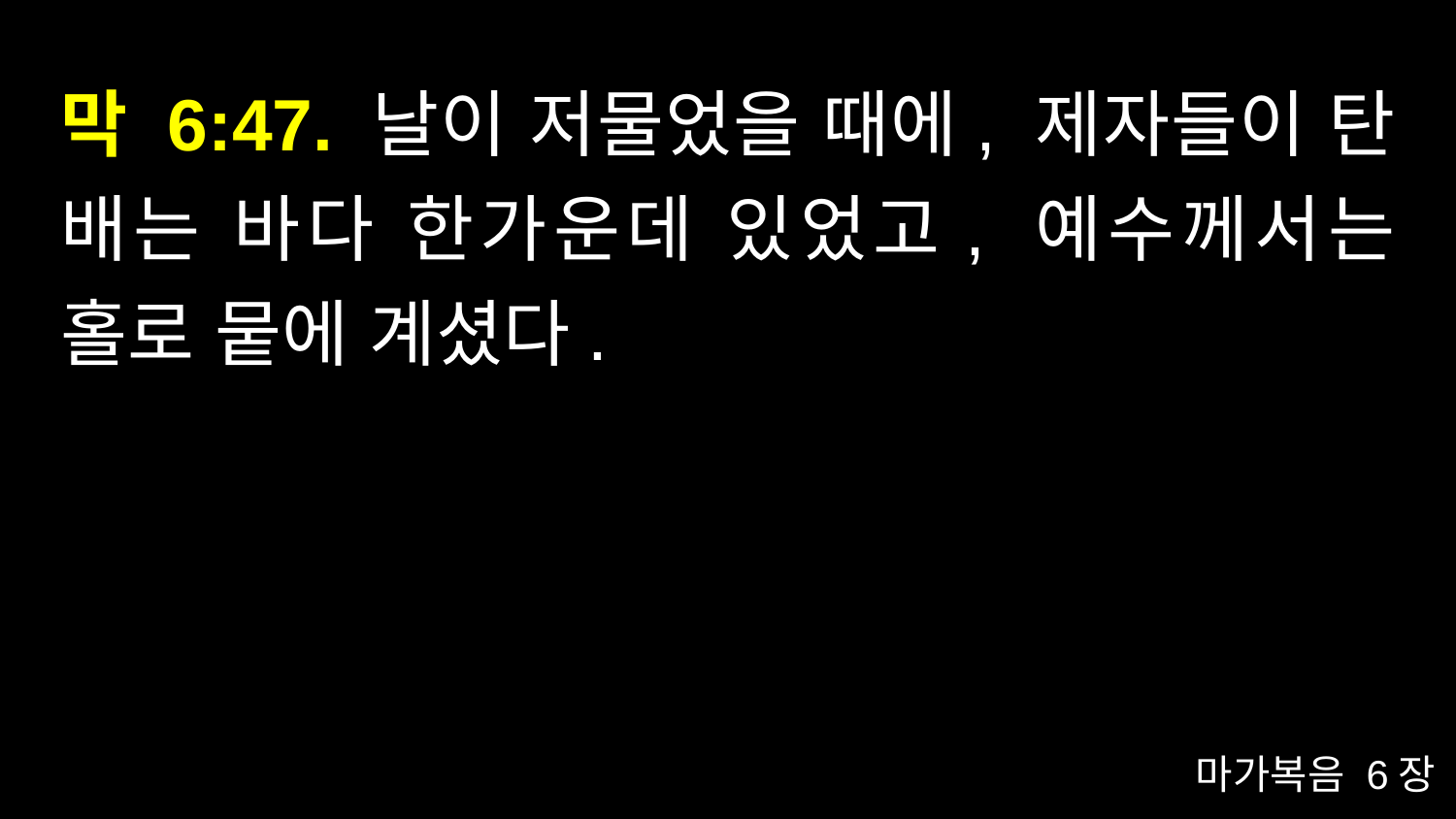

# 막 6:47. 날이 저물었을 때에, 제자들이 탄 배는 바다 한가운데 있었고, 예수께서는 홀로 뭍에 계셨다.
마가복음 6장